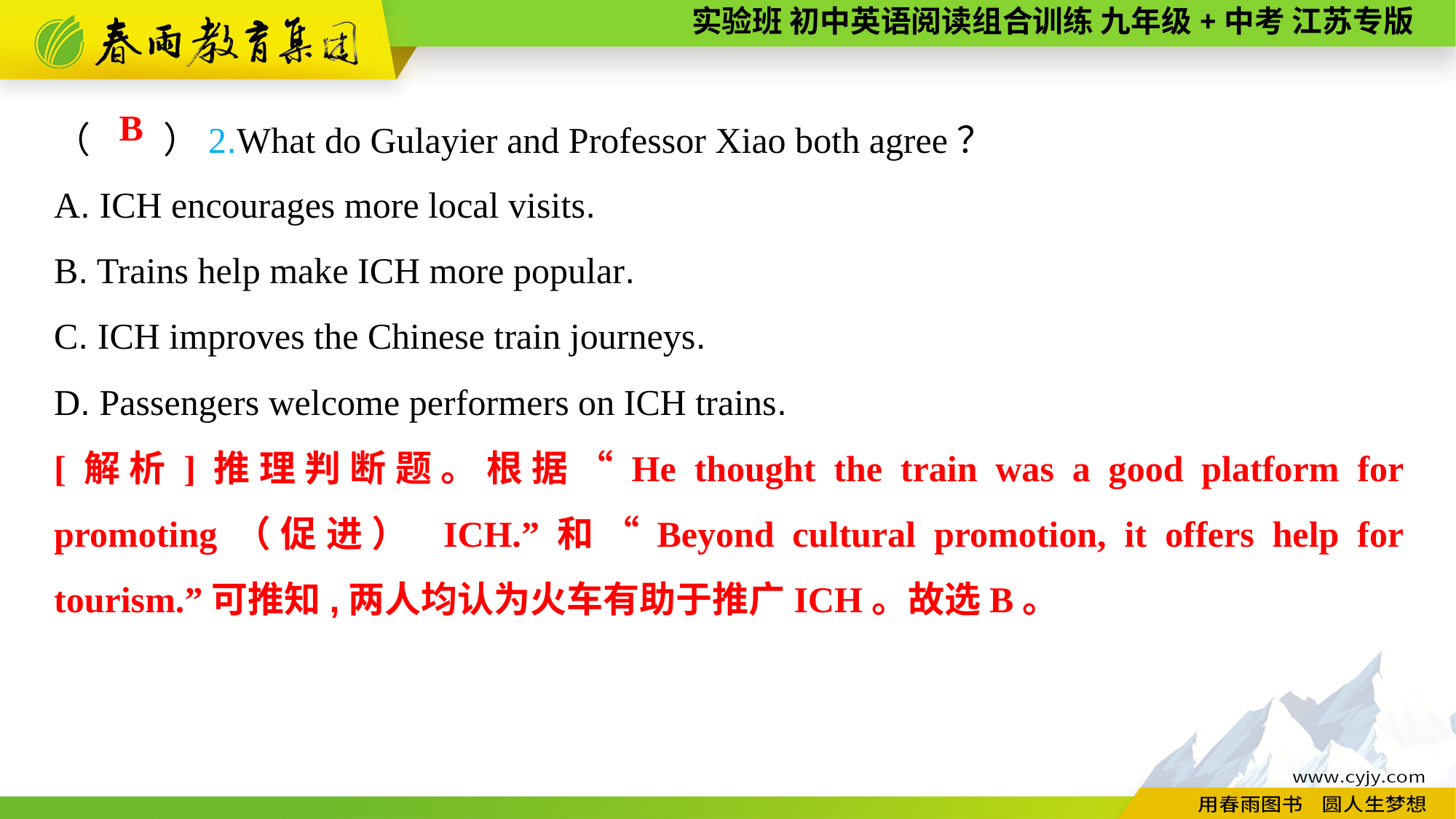

（　　）2.What do Gulayier and Professor Xiao both agree？
A. ICH encourages more local visits.
B. Trains help make ICH more popular.
C. ICH improves the Chinese train journeys.
D. Passengers welcome performers on ICH trains.
 B
[解析]推理判断题。根据“He thought the train was a good platform for promoting（促进） ICH.”和“Beyond cultural promotion, it offers help for tourism.”可推知,两人均认为火车有助于推广ICH。故选B。